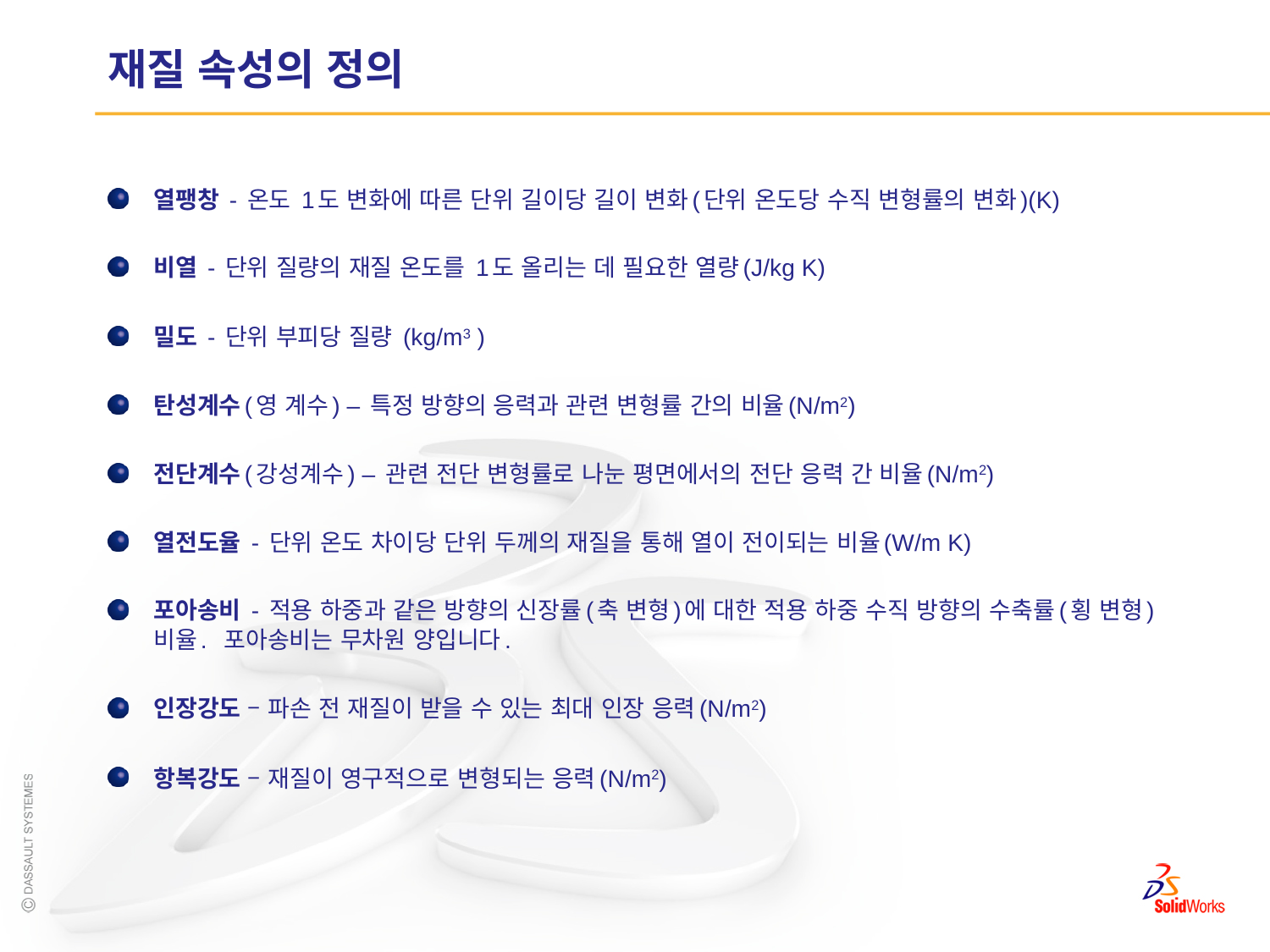

# 재질 속성의 정의
열팽창 - 온도 1도 변화에 따른 단위 길이당 길이 변화(단위 온도당 수직 변형률의 변화)(K)

비열 - 단위 질량의 재질 온도를 1도 올리는 데 필요한 열량(J/kg K)

밀도 - 단위 부피당 질량 (kg/m3 )

탄성계수(영 계수) – 특정 방향의 응력과 관련 변형률 간의 비율(N/m2)

전단계수(강성계수) – 관련 전단 변형률로 나눈 평면에서의 전단 응력 간 비율(N/m2)

열전도율 - 단위 온도 차이당 단위 두께의 재질을 통해 열이 전이되는 비율(W/m K)

포아송비 - 적용 하중과 같은 방향의 신장률(축 변형)에 대한 적용 하중 수직 방향의 수축률(횡 변형) 비율.  포아송비는 무차원 양입니다.

인장강도 – 파손 전 재질이 받을 수 있는 최대 인장 응력(N/m2)

항복강도 – 재질이 영구적으로 변형되는 응력(N/m2)